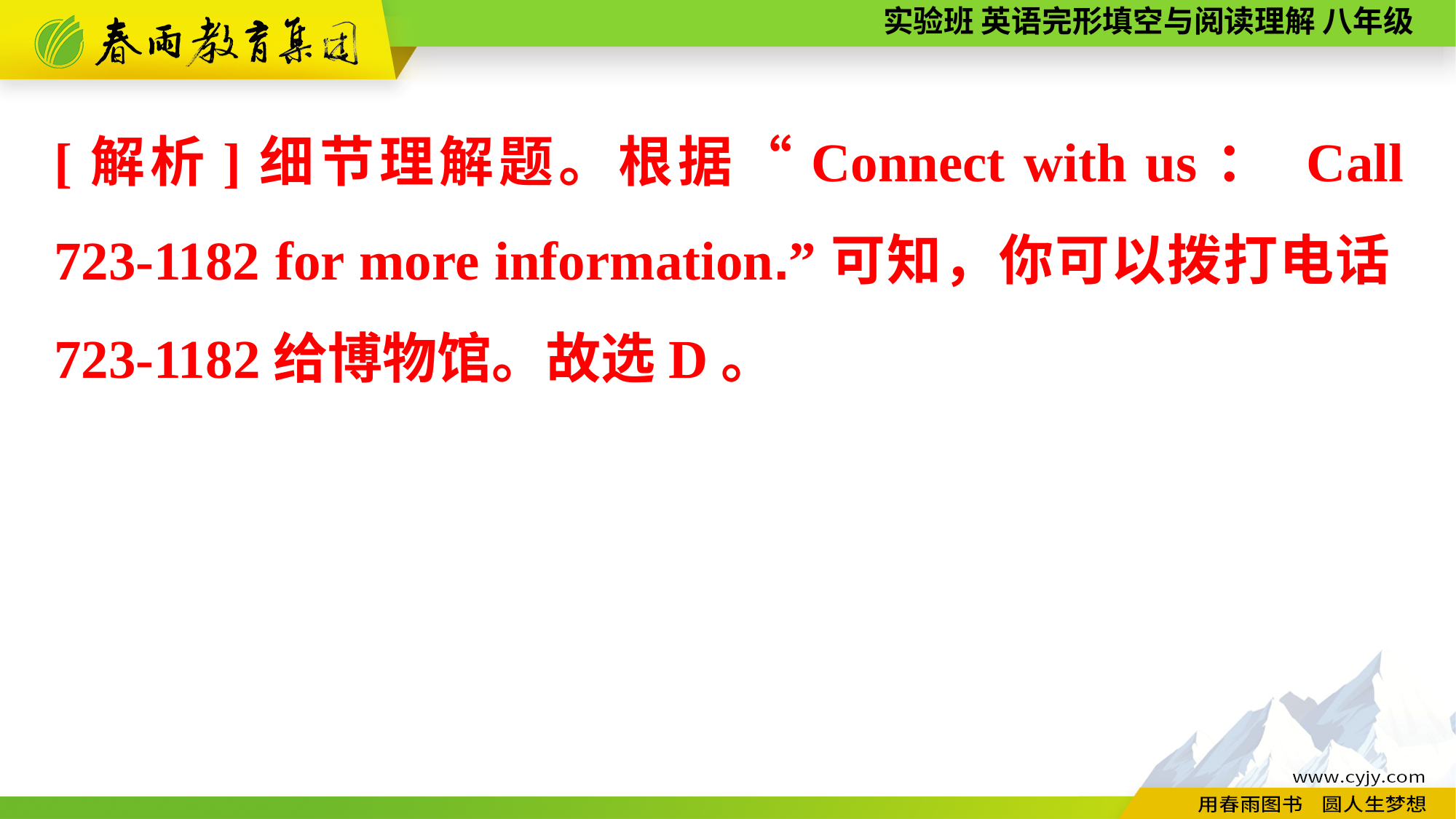

[解析]细节理解题。根据“Connect with us： Call 723-1182 for more information.”可知，你可以拨打电话723-1182给博物馆。故选D。